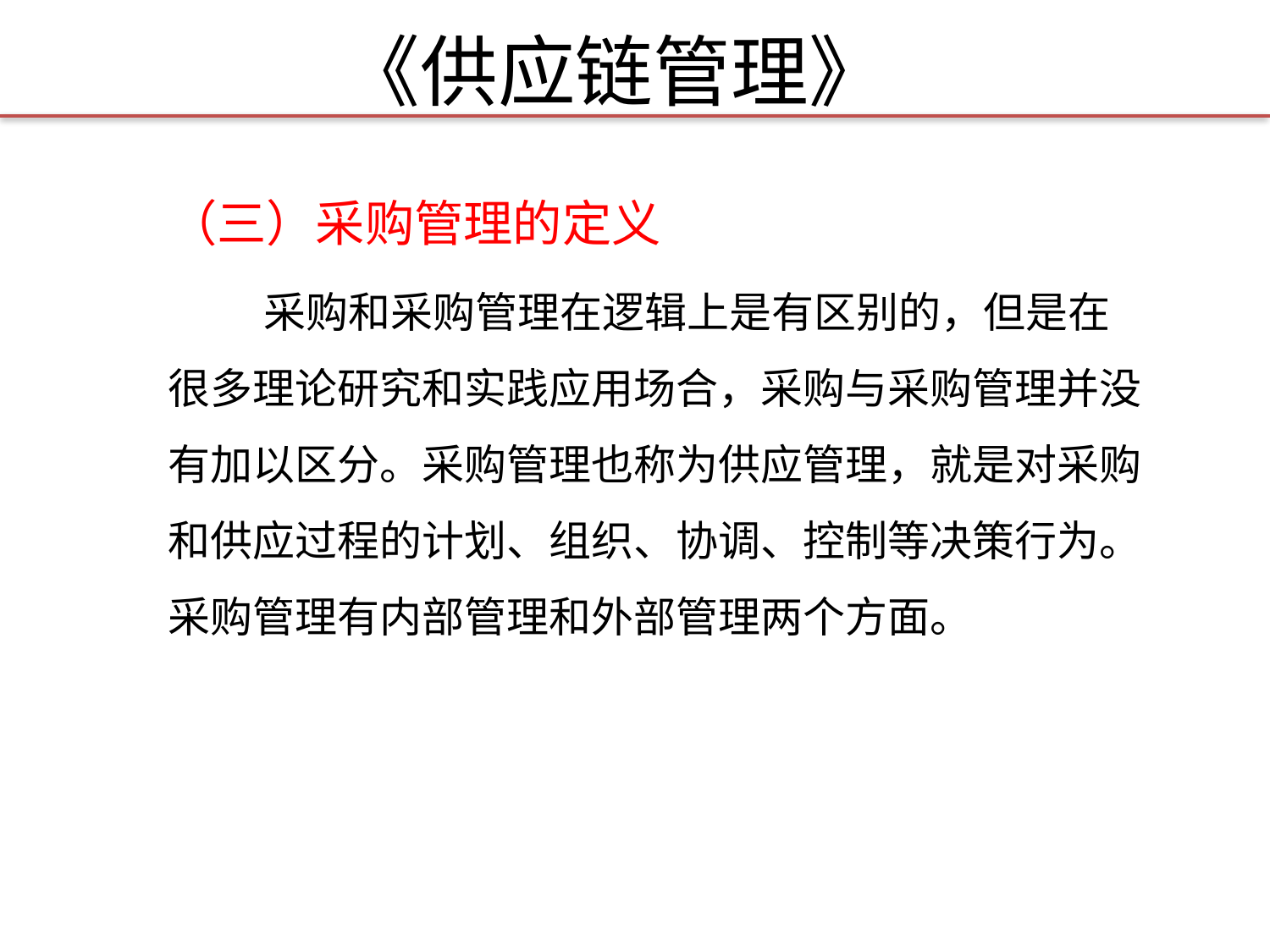

# 《供应链管理》
（三）采购管理的定义
         采购和采购管理在逻辑上是有区别的，但是在很多理论研究和实践应用场合，采购与采购管理并没有加以区分。采购管理也称为供应管理，就是对采购和供应过程的计划、组织、协调、控制等决策行为。采购管理有内部管理和外部管理两个方面。